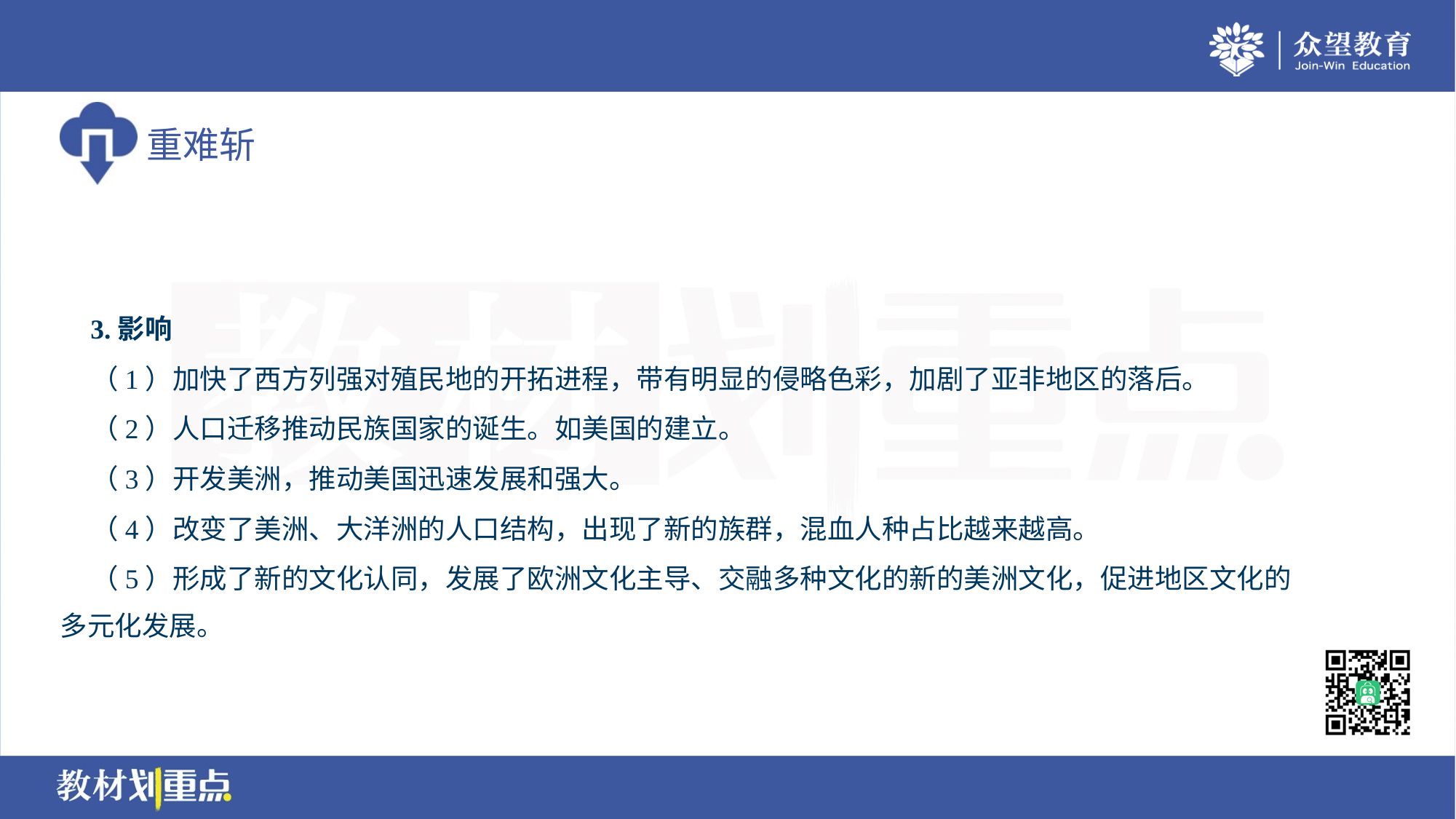

3.影响
    （1）加快了西方列强对殖民地的开拓进程，带有明显的侵略色彩，加剧了亚非地区的落后。
    （2）人口迁移推动民族国家的诞生。如美国的建立。
    （3）开发美洲，推动美国迅速发展和强大。
    （4）改变了美洲、大洋洲的人口结构，出现了新的族群，混血人种占比越来越高。
    （5）形成了新的文化认同，发展了欧洲文化主导、交融多种文化的新的美洲文化，促进地区文化的
多元化发展。